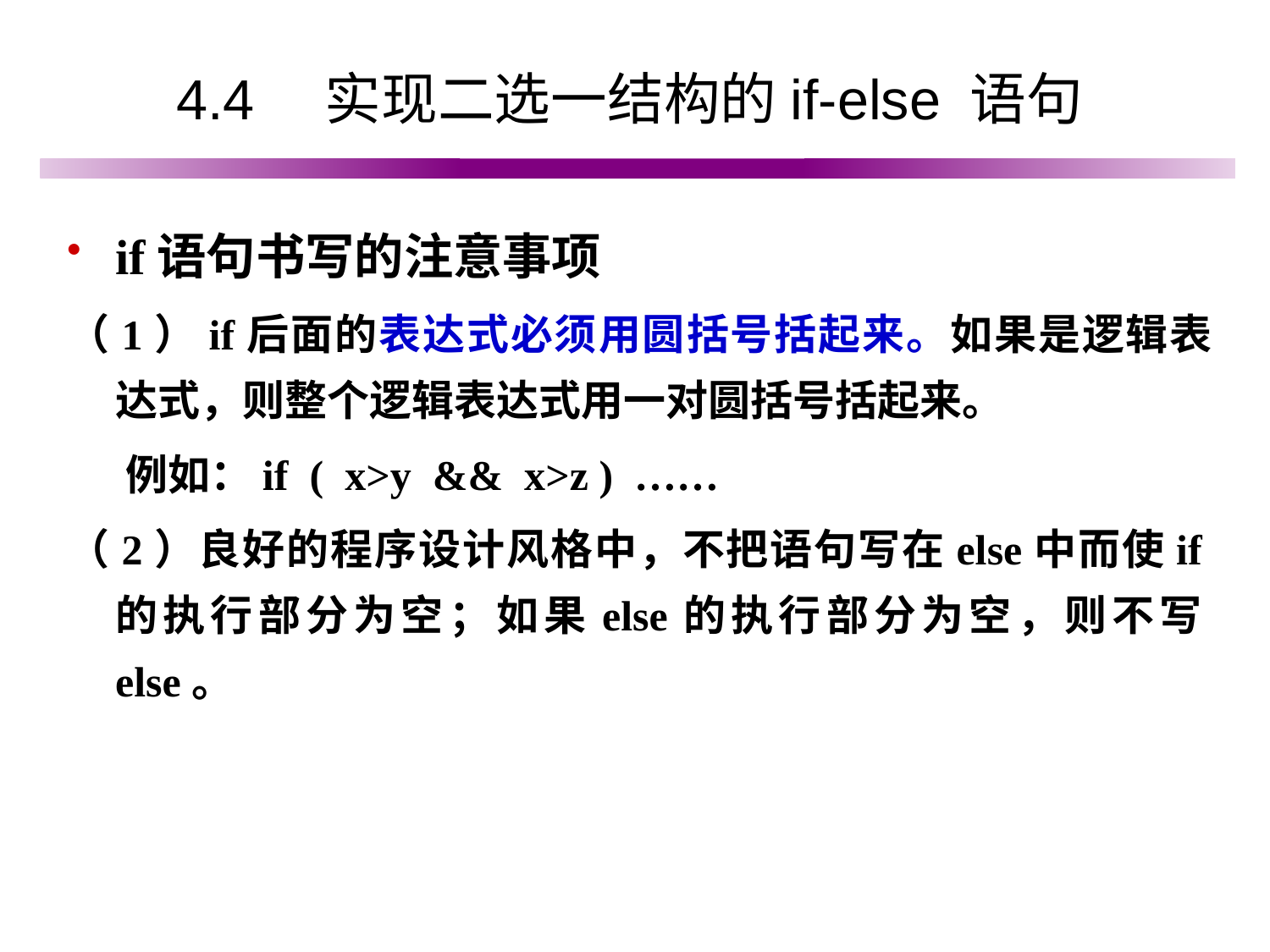

# 4.4　实现二选一结构的if-else 语句
if语句书写的注意事项
（1）if后面的表达式必须用圆括号括起来。如果是逻辑表达式，则整个逻辑表达式用一对圆括号括起来。
     例如：if  (  x>y  &&  x>z )  ……
（2）良好的程序设计风格中，不把语句写在else中而使if的执行部分为空；如果else的执行部分为空，则不写else。